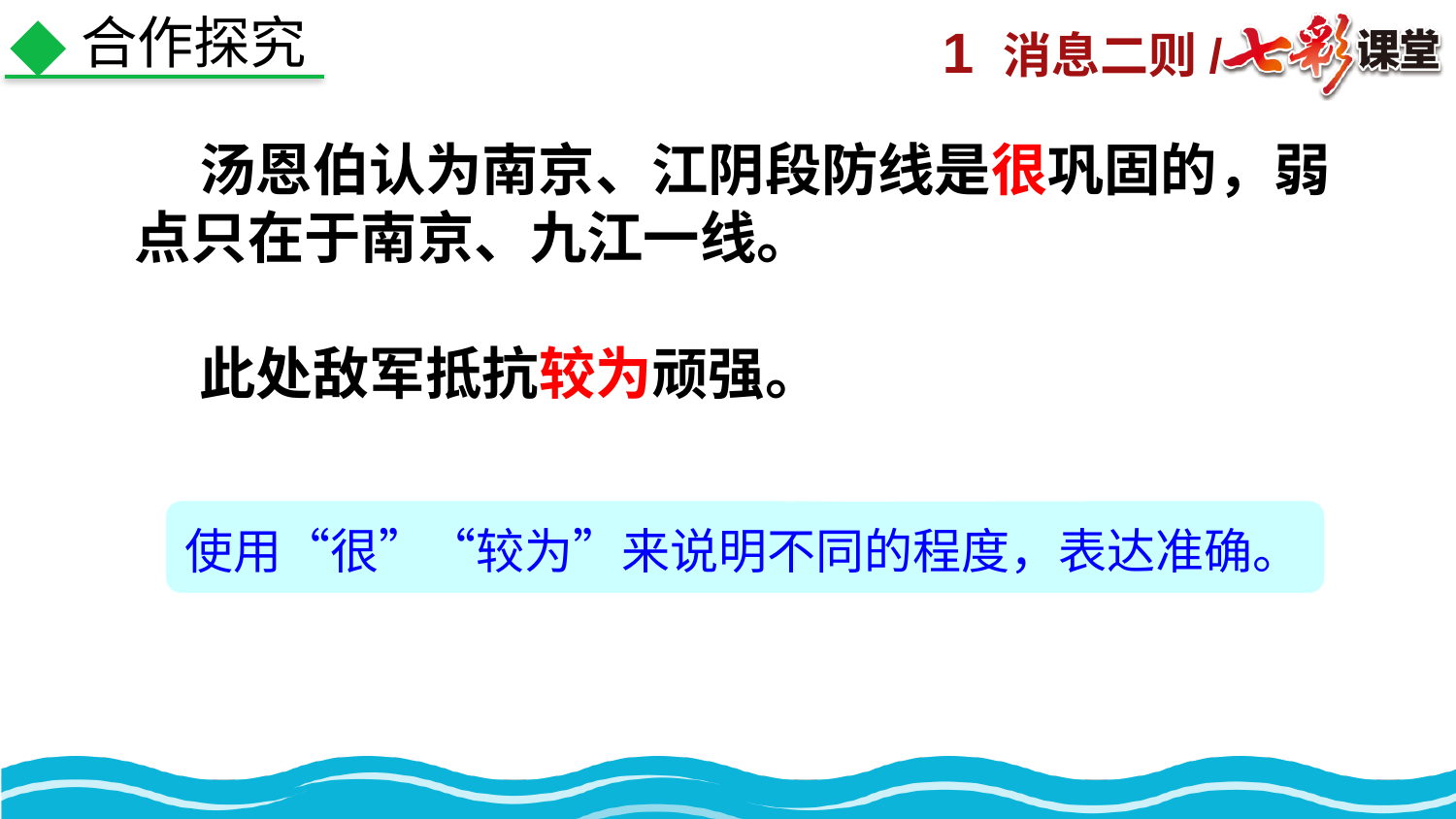

合作探究

    汤恩伯认为南京、江阴段防线是很巩固的，弱点只在于南京、九江一线。

    此处敌军抵抗较为顽强。
使用“很”“较为”来说明不同的程度，表达准确。